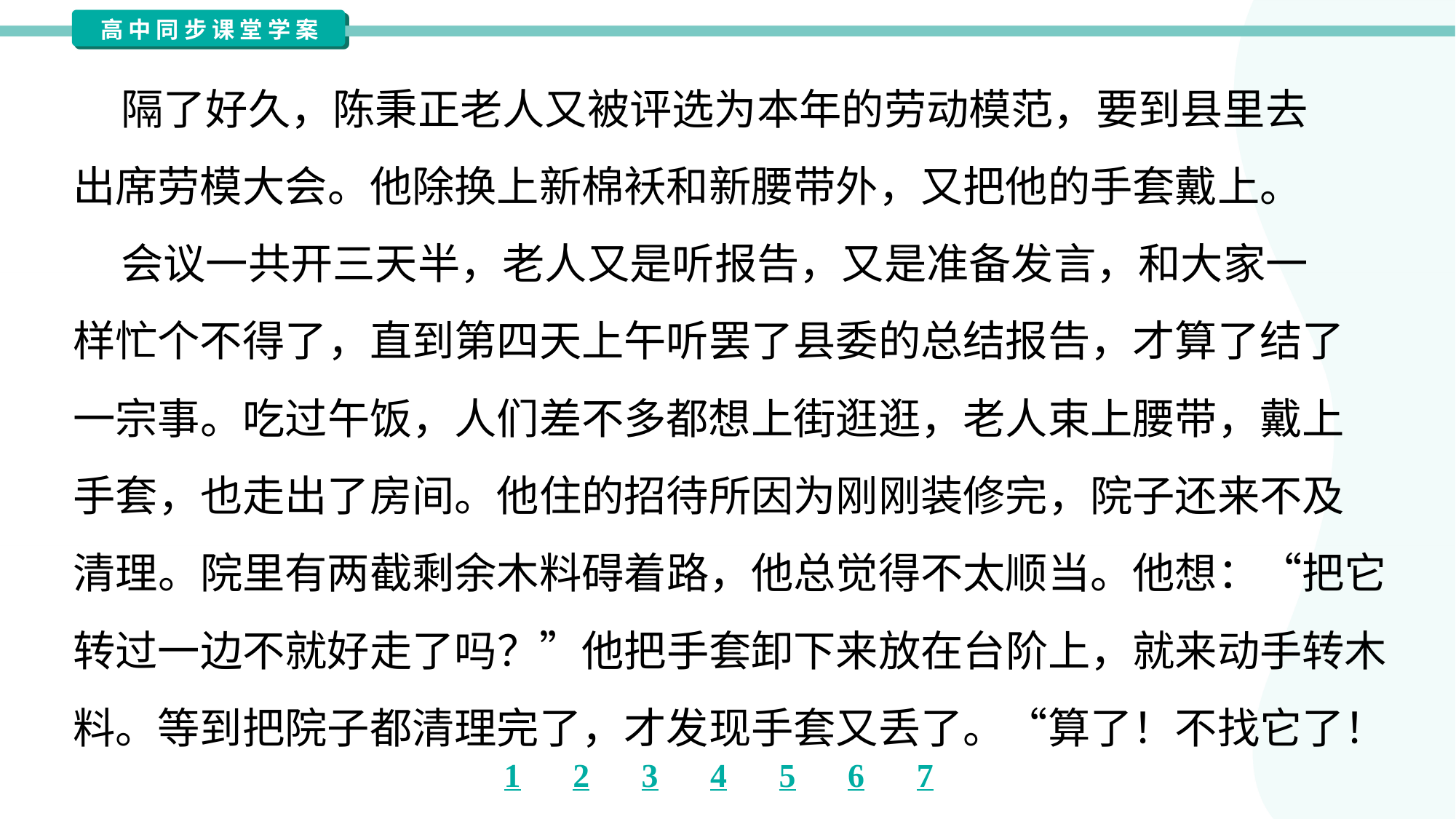

隔了好久，陈秉正老人又被评选为本年的劳动模范，要到县里去
出席劳模大会。他除换上新棉袄和新腰带外，又把他的手套戴上。
    会议一共开三天半，老人又是听报告，又是准备发言，和大家一
样忙个不得了，直到第四天上午听罢了县委的总结报告，才算了结了
一宗事。吃过午饭，人们差不多都想上街逛逛，老人束上腰带，戴上
手套，也走出了房间。他住的招待所因为刚刚装修完，院子还来不及
清理。院里有两截剩余木料碍着路，他总觉得不太顺当。他想：“把它
转过一边不就好走了吗？”他把手套卸下来放在台阶上，就来动手转木
料。等到把院子都清理完了，才发现手套又丢了。“算了！不找它了！